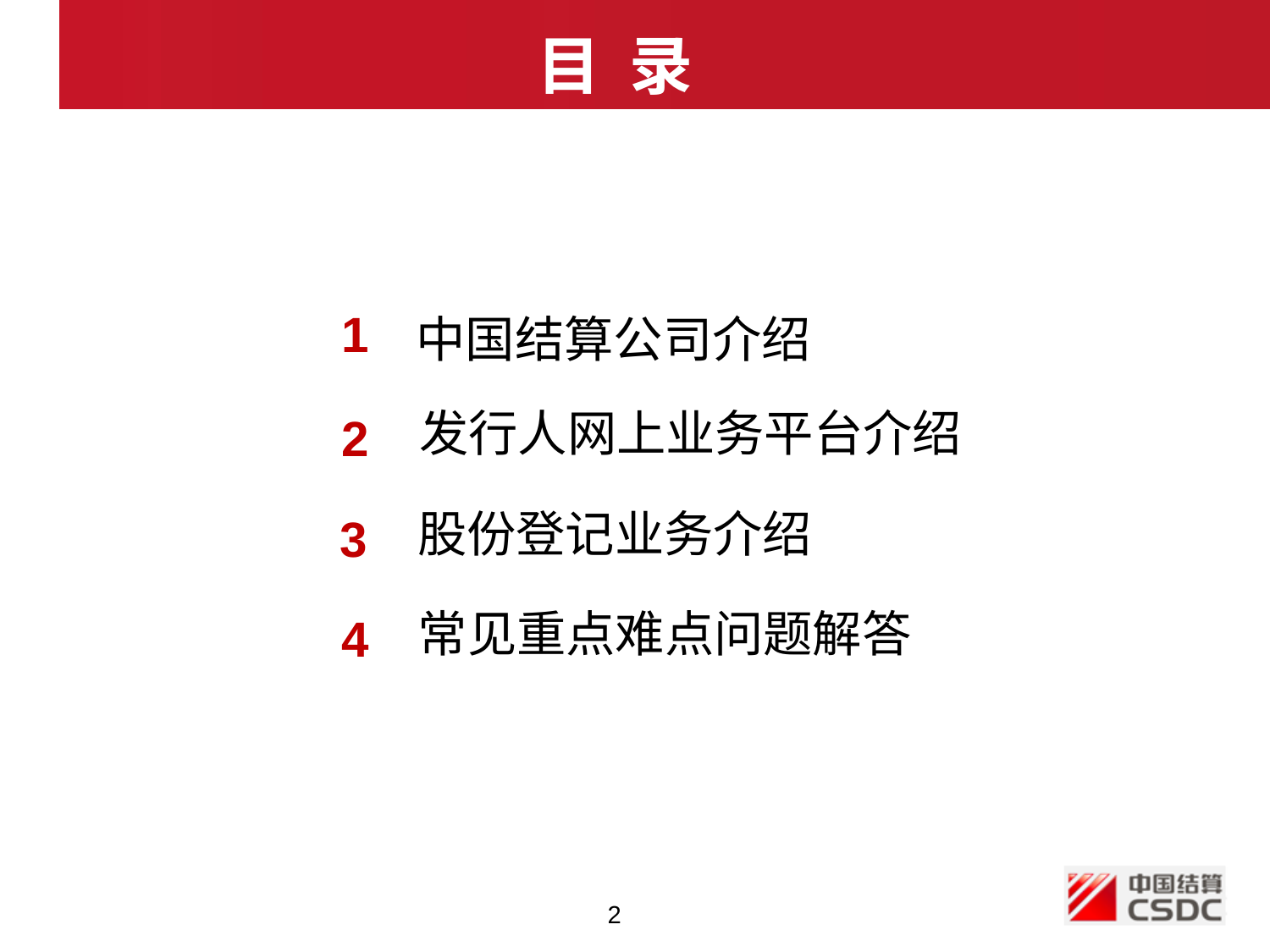

目  录
中国结算公司介绍
 1
发行人网上业务平台介绍
 2
股份登记业务介绍
 3
常见重点难点问题解答
 4
2